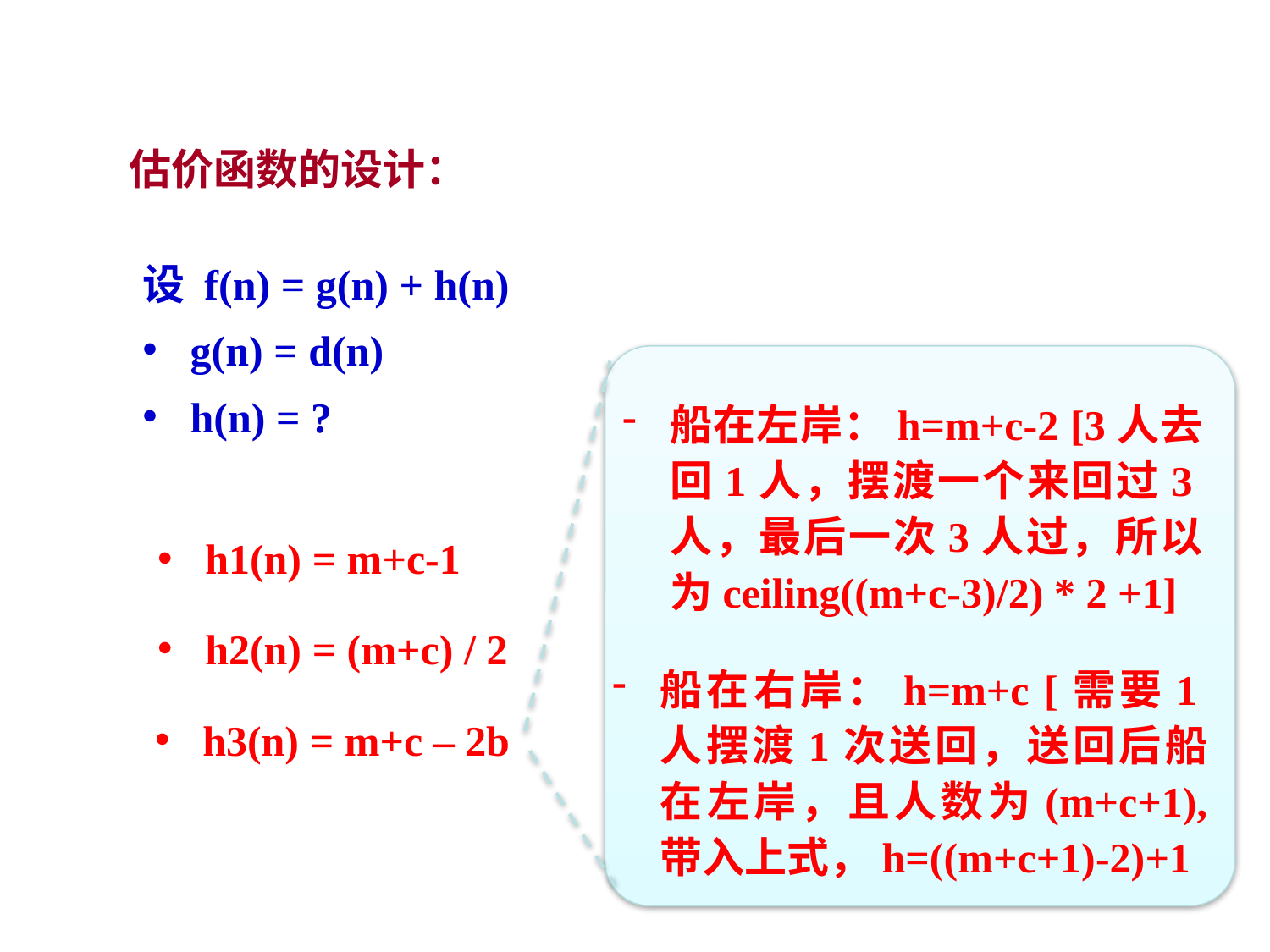

估价函数的设计：
设 f(n) = g(n) + h(n)
g(n) = d(n)
h(n) = ?

船在左岸：h=m+c-2 [3人去回1人，摆渡一个来回过3人，最后一次3人过，所以为ceiling((m+c-3)/2) * 2 +1]
船在右岸：h=m+c [需要1人摆渡1次送回，送回后船在左岸，且人数为(m+c+1), 带入上式，h=((m+c+1)-2)+1
h1(n) = m+c-1
h2(n) = (m+c) / 2
h3(n) = m+c – 2b